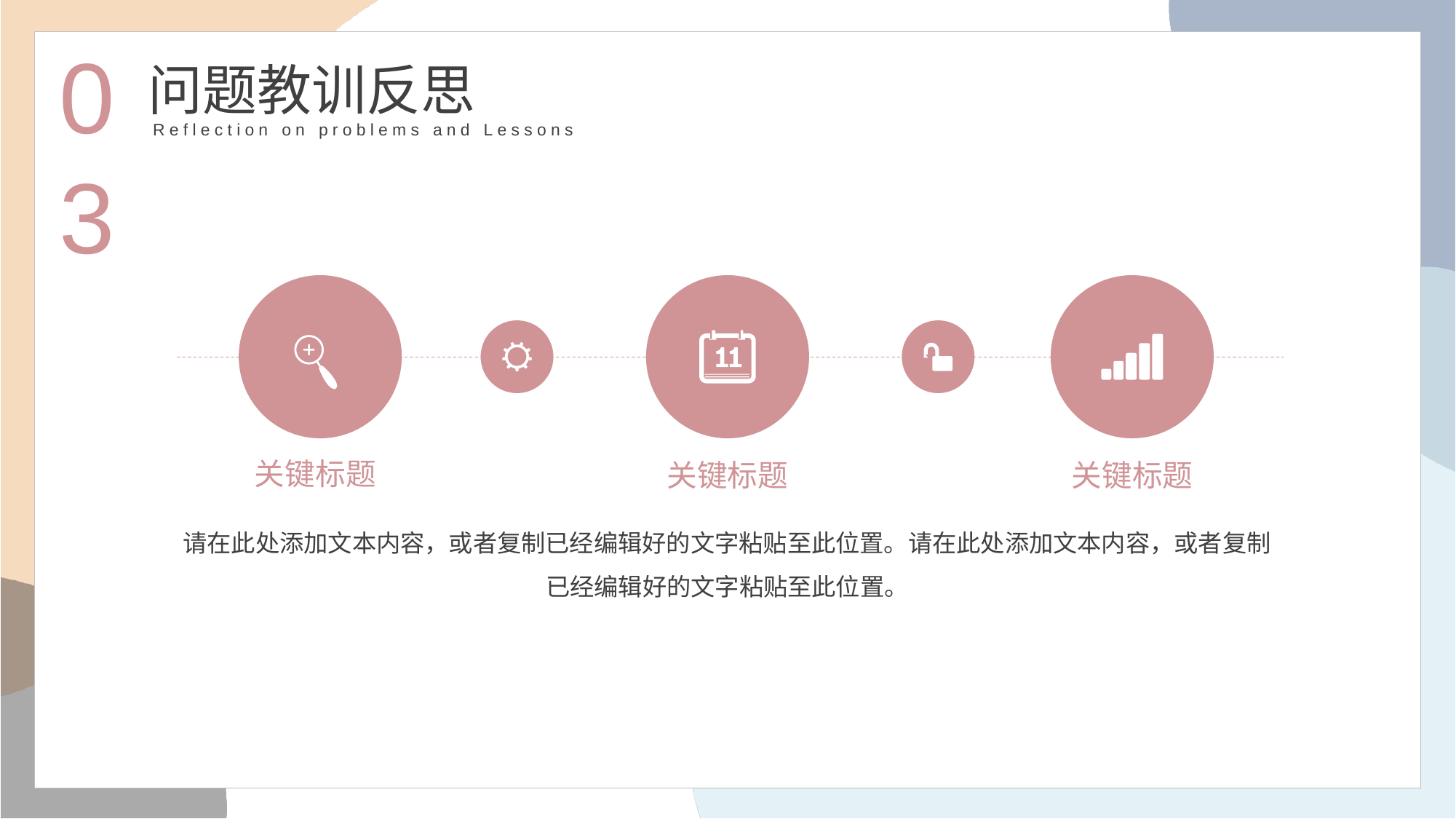

03
问题教训反思
Reflection on problems and Lessons

关键标题
关键标题
关键标题
请在此处添加文本内容，或者复制已经编辑好的文字粘贴至此位置。请在此处添加文本内容，或者复制已经编辑好的文字粘贴至此位置。